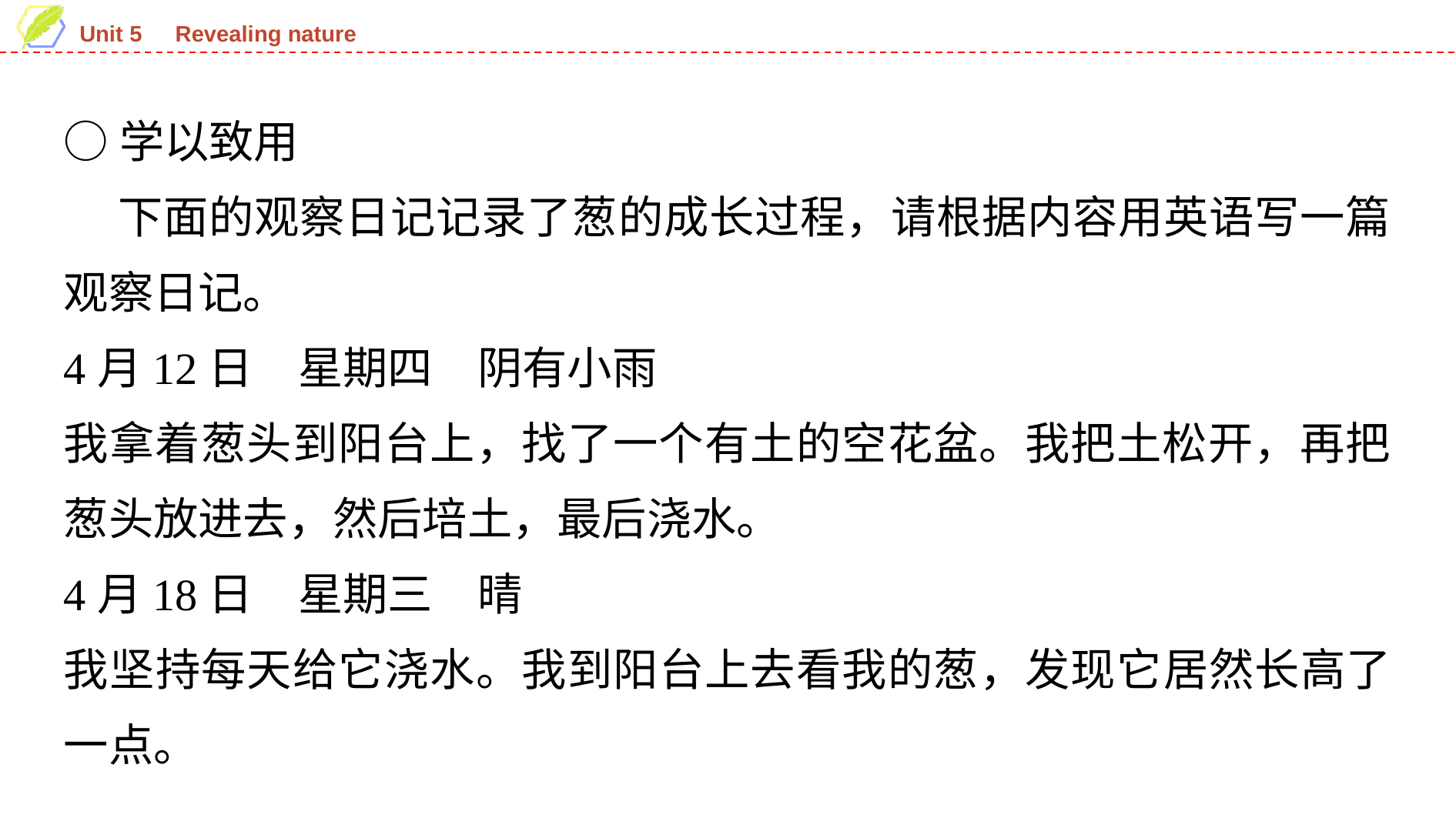

○学以致用
    下面的观察日记记录了葱的成长过程，请根据内容用英语写一篇观察日记。
4月12日　星期四　阴有小雨
我拿着葱头到阳台上，找了一个有土的空花盆。我把土松开，再把葱头放进去，然后培土，最后浇水。
4月18日　星期三　晴
我坚持每天给它浇水。我到阳台上去看我的葱，发现它居然长高了一点。